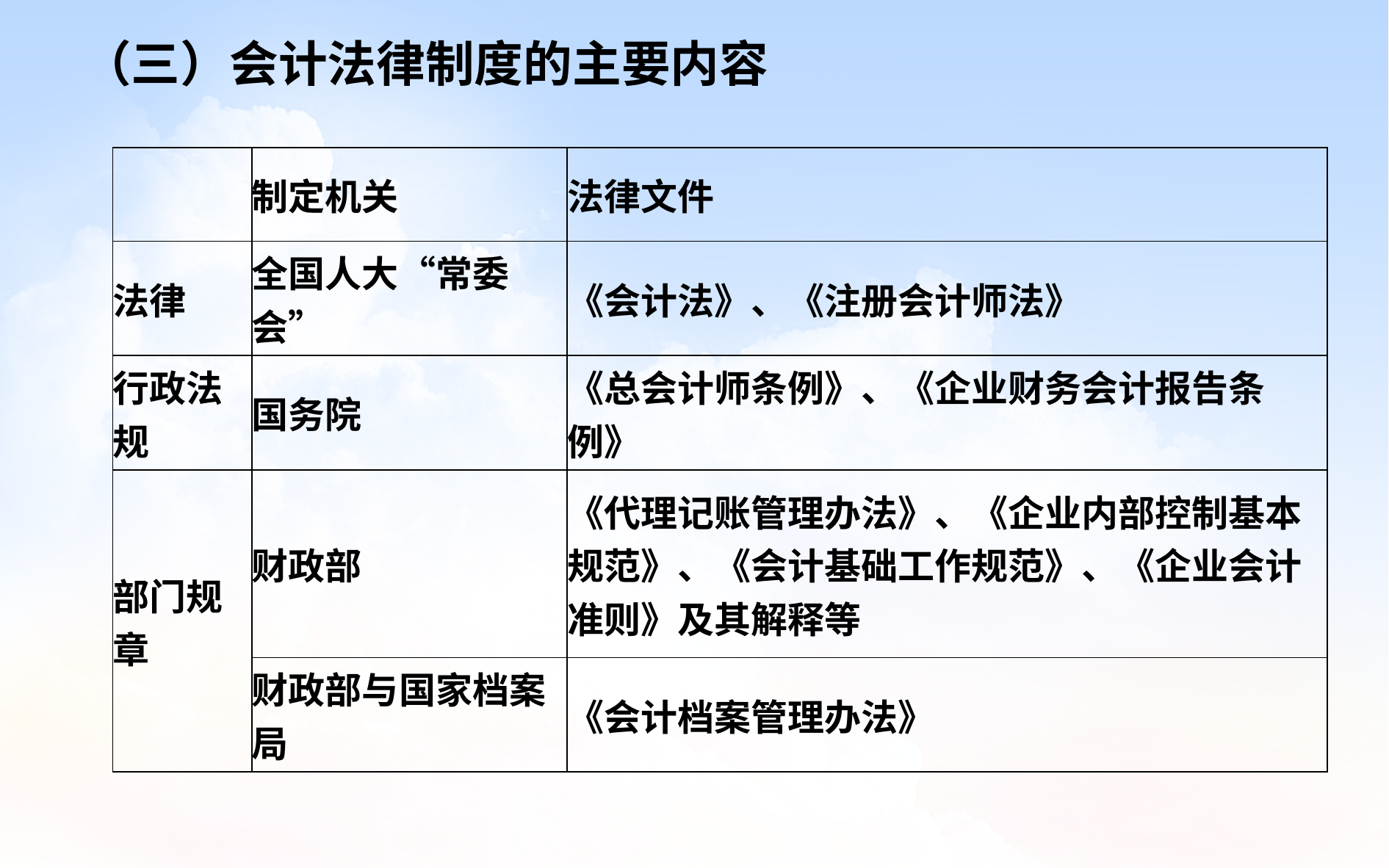

（三）会计法律制度的主要内容
|  | 制定机关 | 法律文件 |
| --- | --- | --- |
| 法律 | 全国人大“常委会” | 《会计法》、《注册会计师法》 |
| 行政法规 | 国务院 | 《总会计师条例》、《企业财务会计报告条例》 |
| 部门规章 | 财政部 | 《代理记账管理办法》、《企业内部控制基本规范》、《会计基础工作规范》、《企业会计准则》及其解释等 |
|  | 财政部与国家档案局 | 《会计档案管理办法》 |